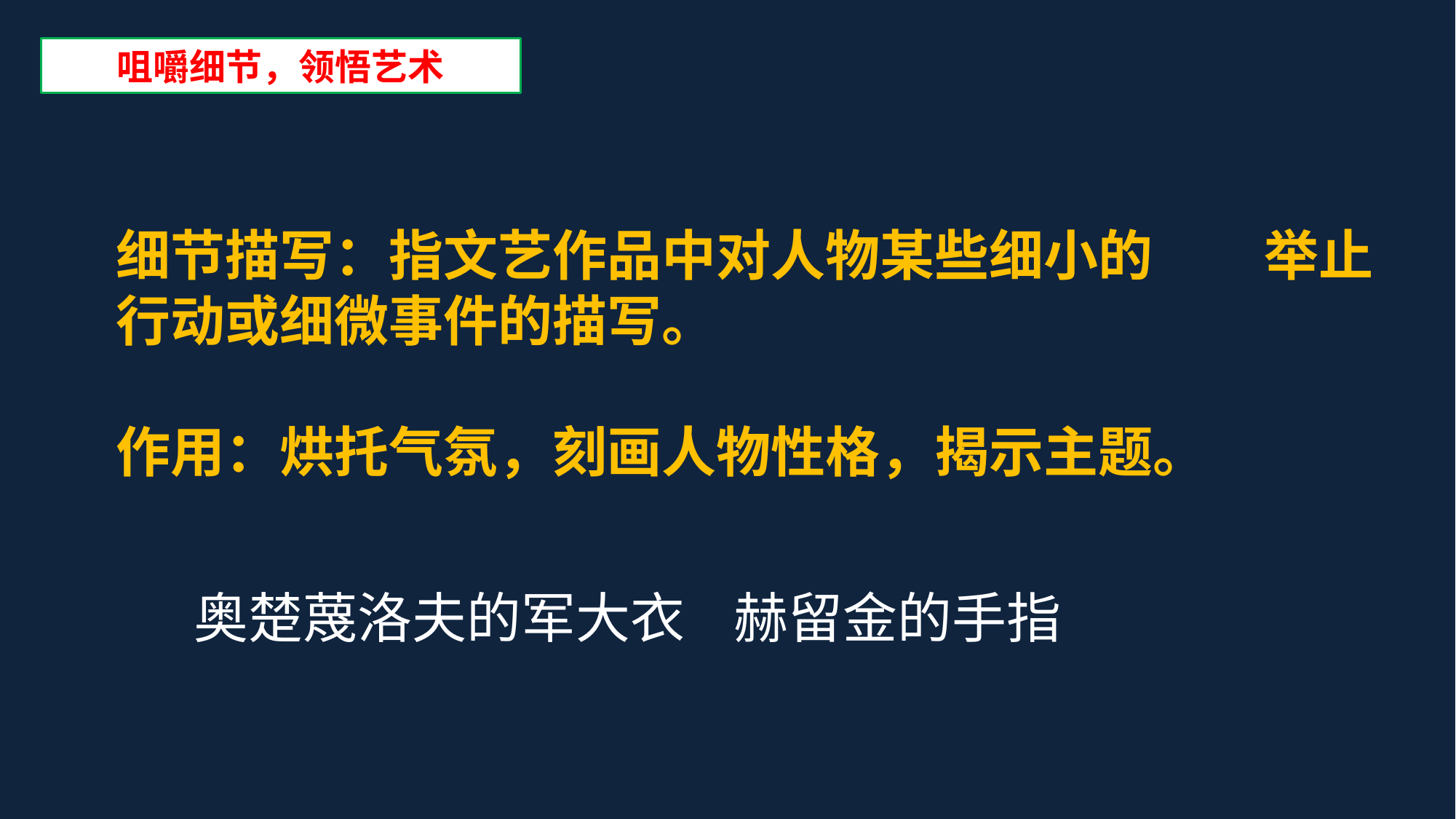

咀嚼细节，领悟艺术
细节描写：指文艺作品中对人物某些细小的         举止行动或细微事件的描写。

作用：烘托气氛，刻画人物性格，揭示主题。
奥楚蔑洛夫的军大衣    赫留金的手指